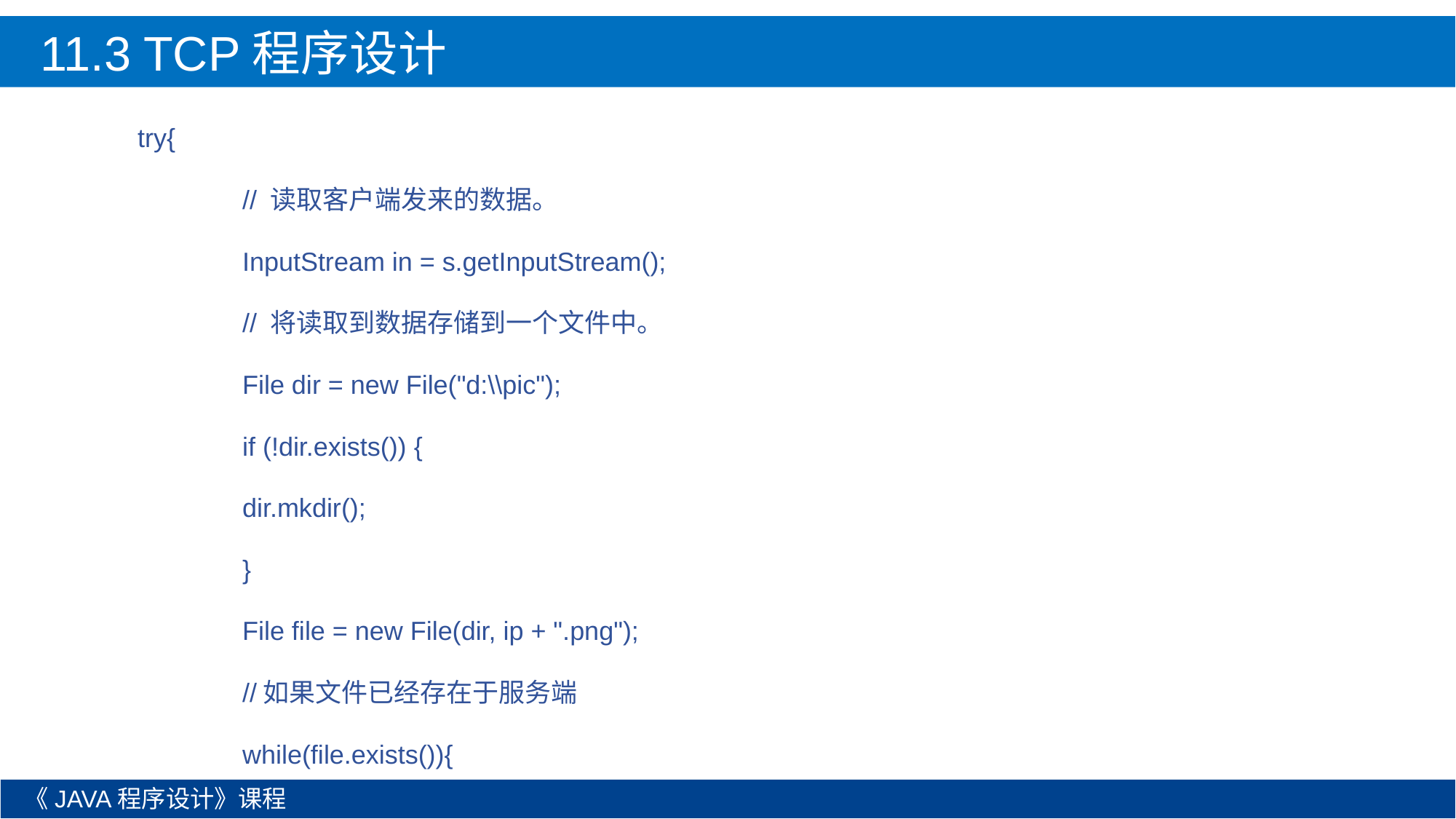

11.3 TCP程序设计
try{
		// 读取客户端发来的数据。
		InputStream in = s.getInputStream();
		// 将读取到数据存储到一个文件中。
		File dir = new File("d:\\pic");
		if (!dir.exists()) {
			dir.mkdir();
		}
		File file = new File(dir, ip + ".png");
		//如果文件已经存在于服务端
		while(file.exists()){
《JAVA程序设计》课程